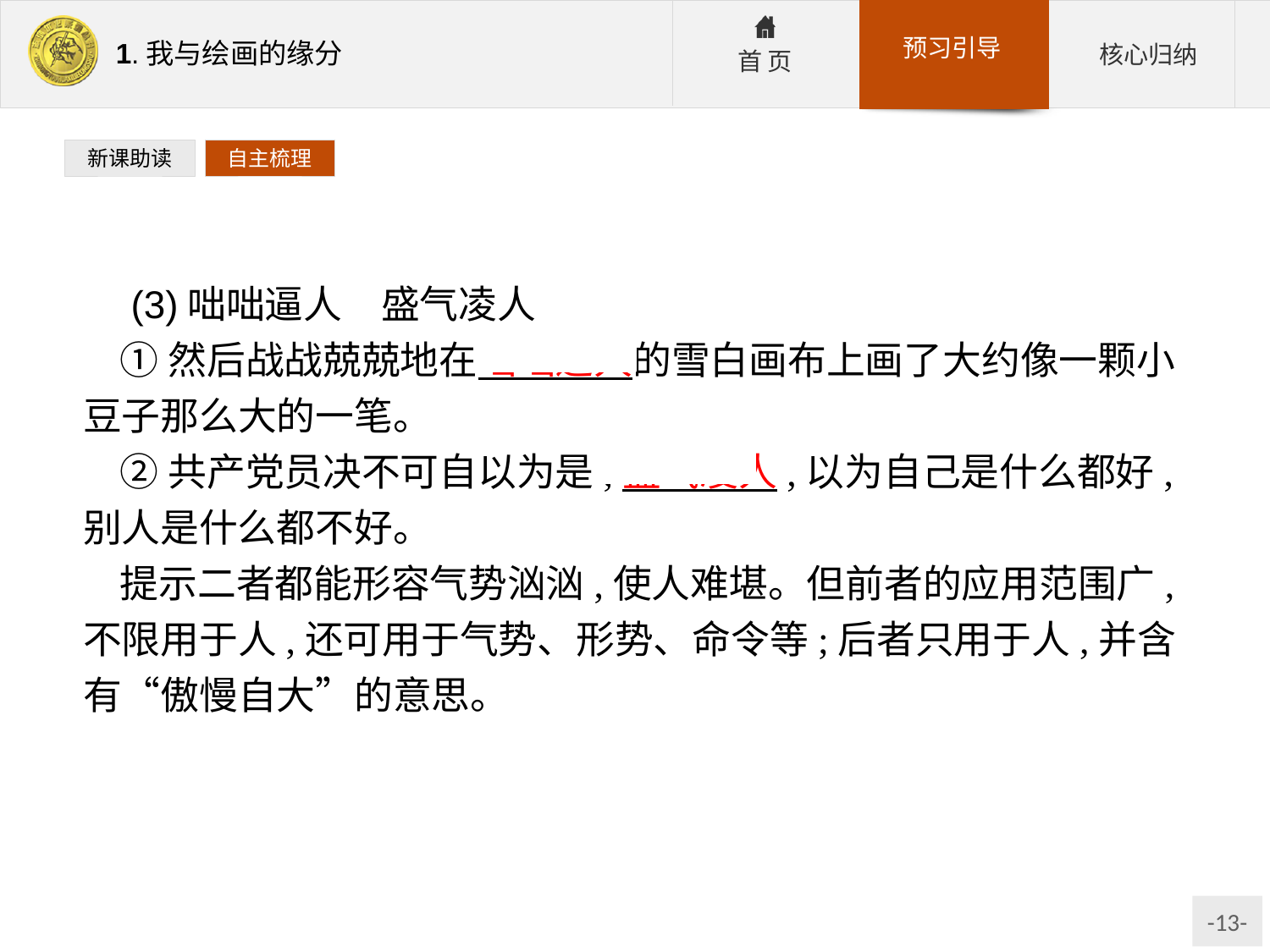

新课助读
自主梳理
 (3)咄咄逼人　盛气凌人
①然后战战兢兢地在咄咄逼人的雪白画布上画了大约像一颗小豆子那么大的一笔。
②共产党员决不可自以为是,盛气凌人,以为自己是什么都好,别人是什么都不好。
提示二者都能形容气势汹汹,使人难堪。但前者的应用范围广,不限用于人,还可用于气势、形势、命令等;后者只用于人,并含有“傲慢自大”的意思。